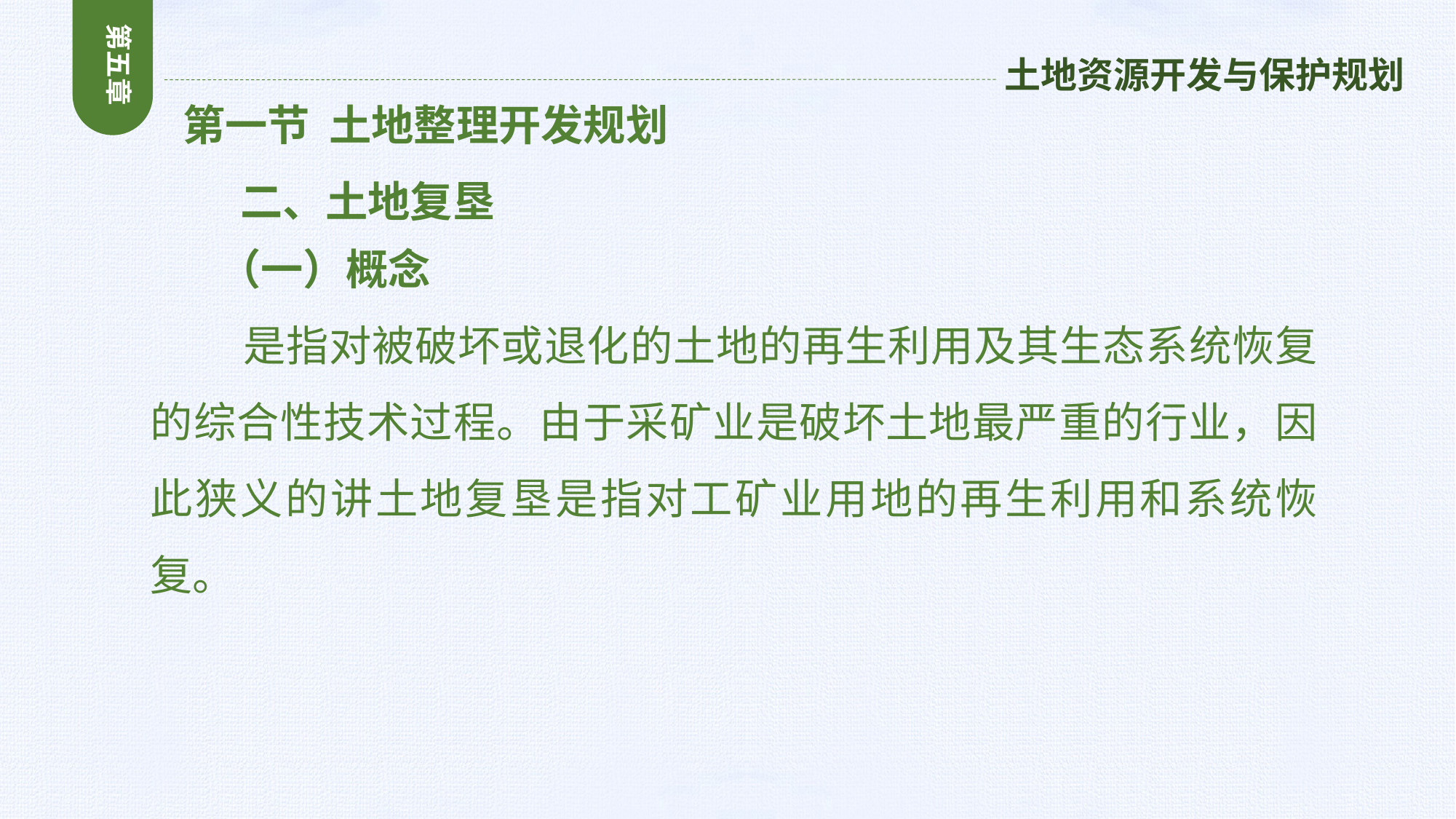

第五章
土地资源开发与保护规划
 第一节  土地整理开发规划
       二、土地复垦

      （一）概念
        是指对被破坏或退化的土地的再生利用及其生态系统恢复的综合性技术过程。由于采矿业是破坏土地最严重的行业，因此狭义的讲土地复垦是指对工矿业用地的再生利用和系统恢复。